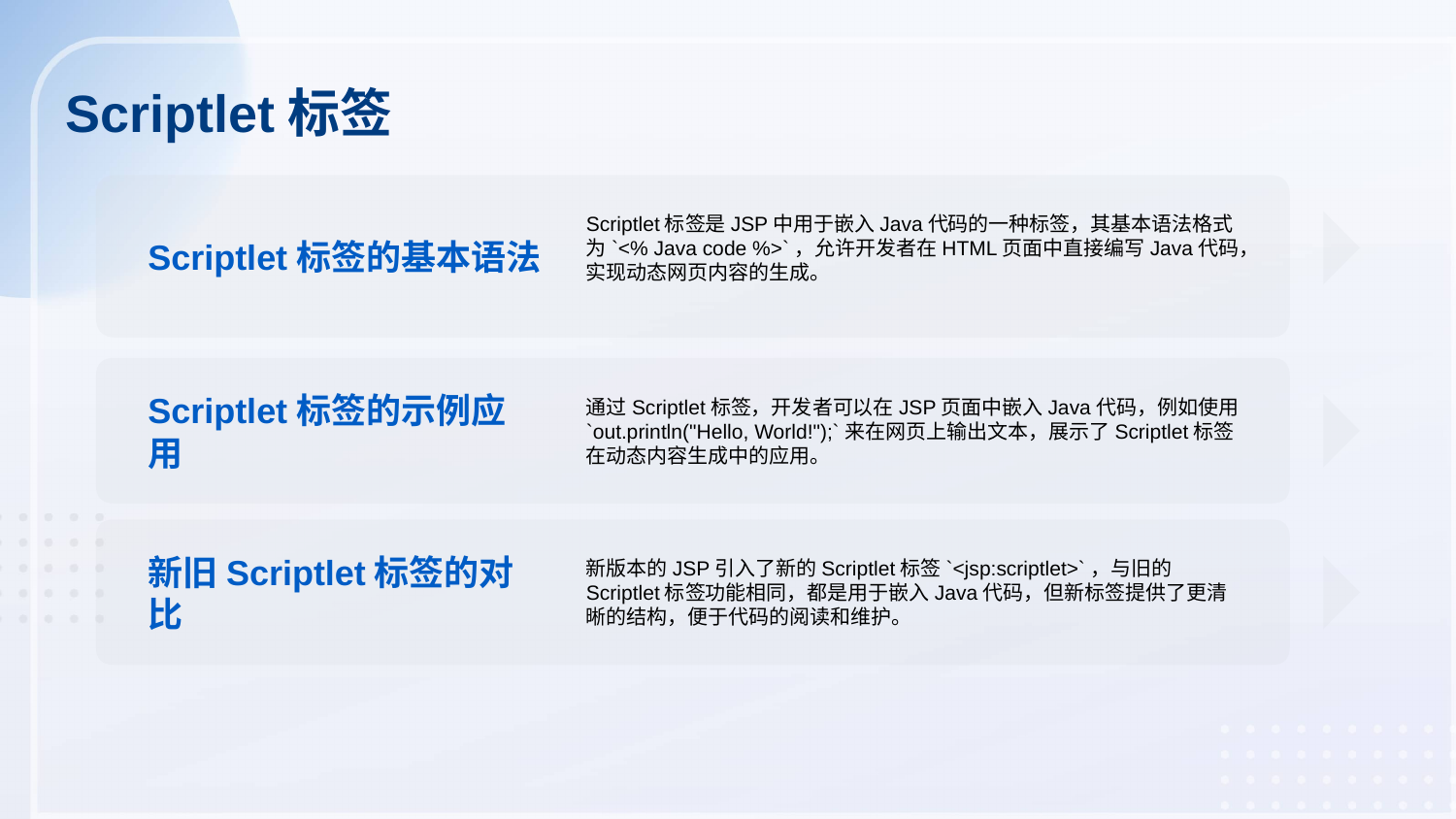

Scriptlet标签

Scriptlet标签是JSP中用于嵌入Java代码的一种标签，其基本语法格式为`<% Java code %>`，允许开发者在HTML页面中直接编写Java代码，实现动态网页内容的生成。
Scriptlet标签的基本语法

通过Scriptlet标签，开发者可以在JSP页面中嵌入Java代码，例如使用`out.println("Hello, World!");`来在网页上输出文本，展示了Scriptlet标签在动态内容生成中的应用。
Scriptlet标签的示例应用

新版本的JSP引入了新的Scriptlet标签`<jsp:scriptlet>`，与旧的Scriptlet标签功能相同，都是用于嵌入Java代码，但新标签提供了更清晰的结构，便于代码的阅读和维护。
新旧Scriptlet标签的对比